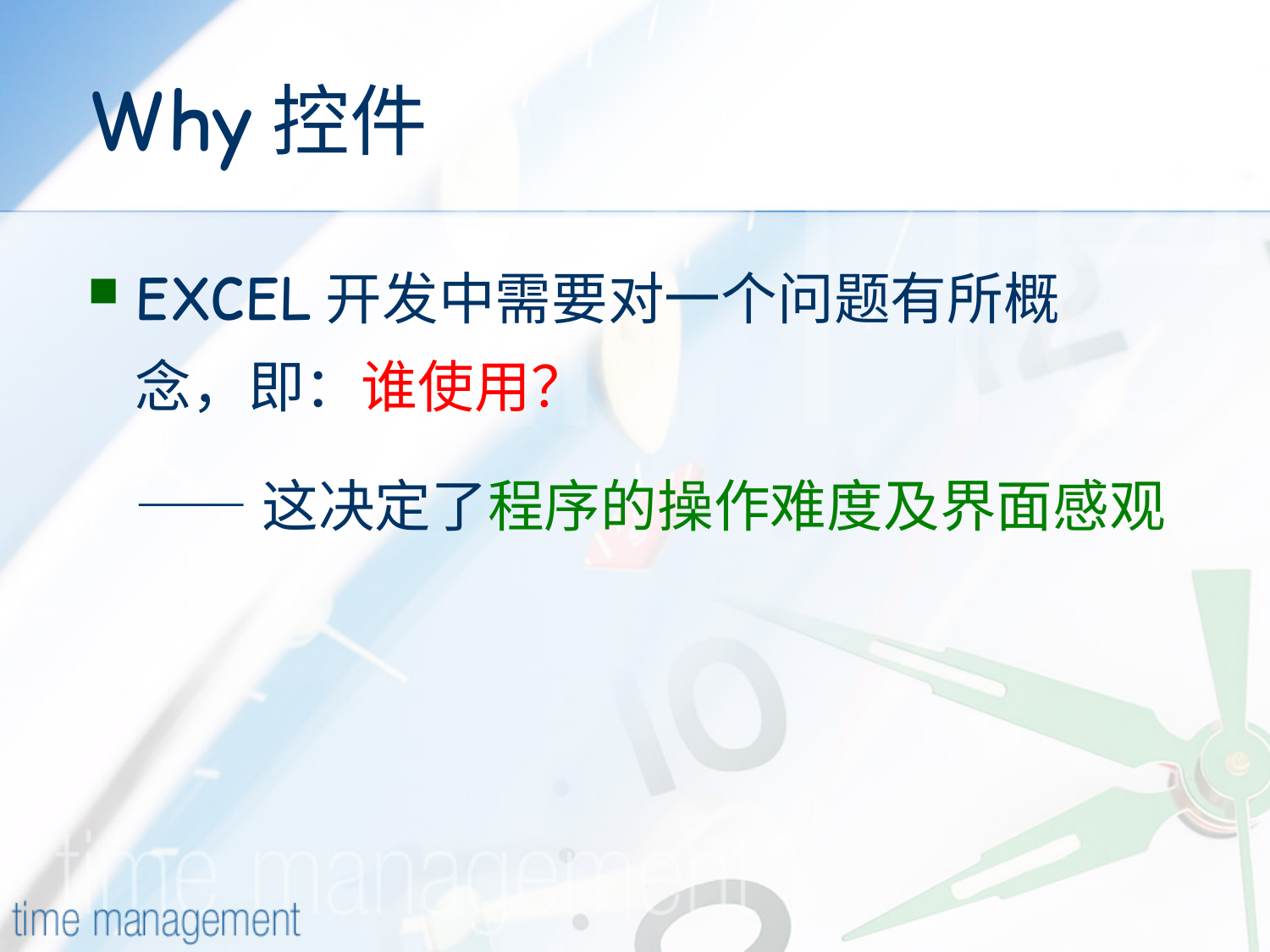

# Why控件
EXCEL开发中需要对一个问题有所概念，即：谁使用？
	——这决定了程序的操作难度及界面感观